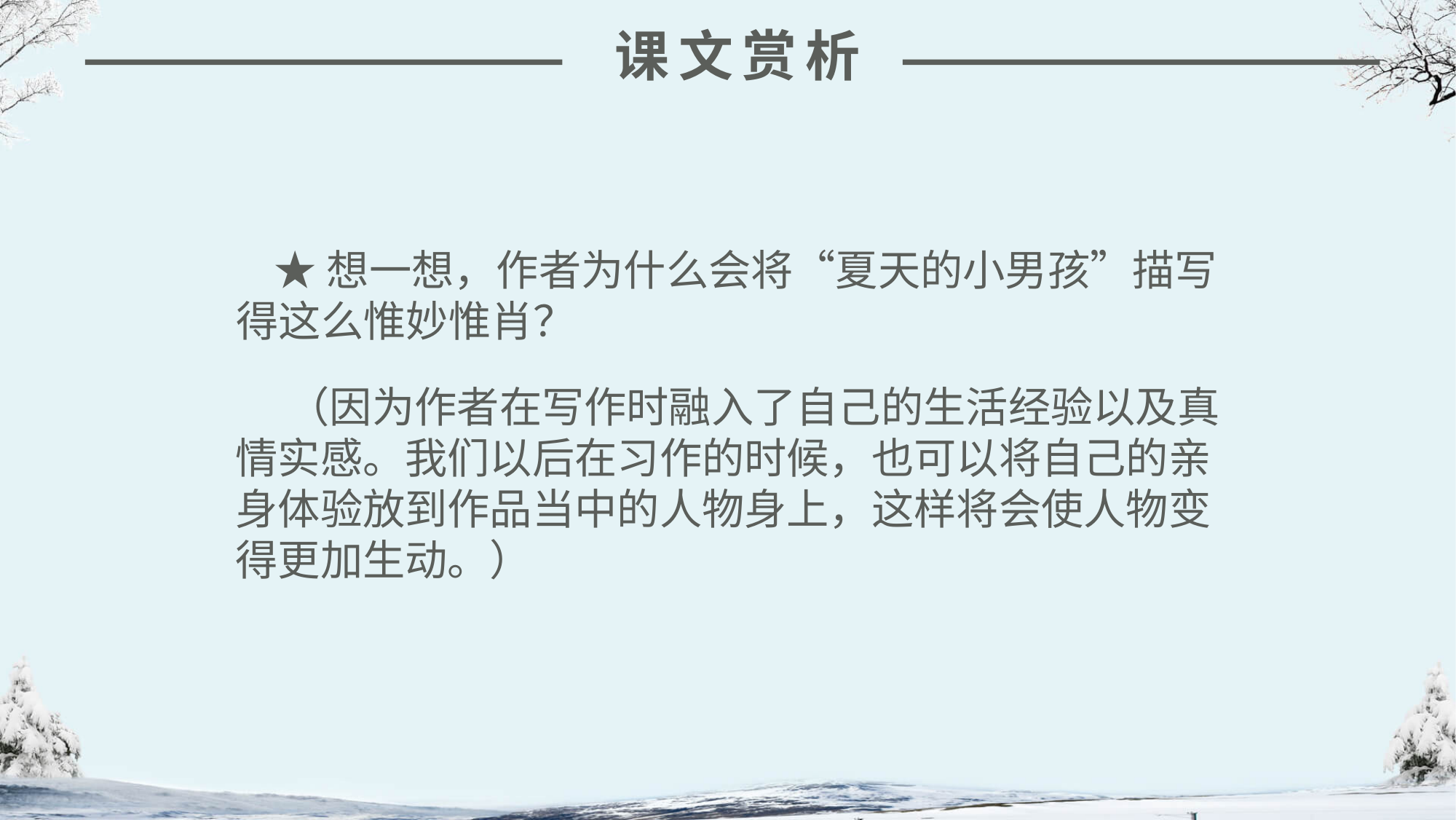

课文赏析

    ★想一想，作者为什么会将“夏天的小男孩”描写得这么惟妙惟肖？
　 （因为作者在写作时融入了自己的生活经验以及真情实感。我们以后在习作的时候，也可以将自己的亲身体验放到作品当中的人物身上，这样将会使人物变得更加生动。）